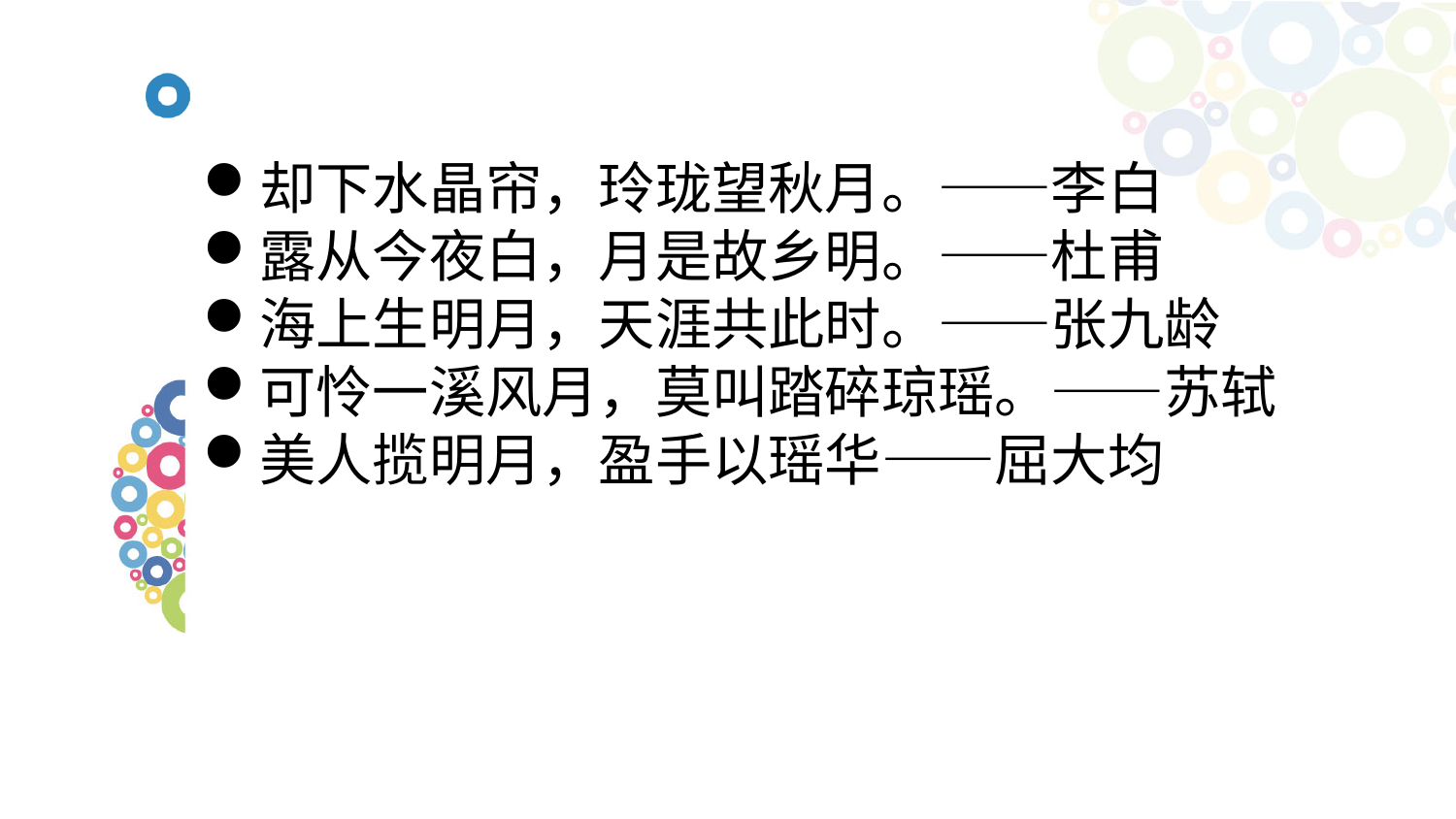

却下水晶帘，玲珑望秋月。——李白
露从今夜白，月是故乡明。——杜甫
海上生明月，天涯共此时。——张九龄
可怜一溪风月，莫叫踏碎琼瑶。——苏轼
美人揽明月，盈手以瑶华——屈大均